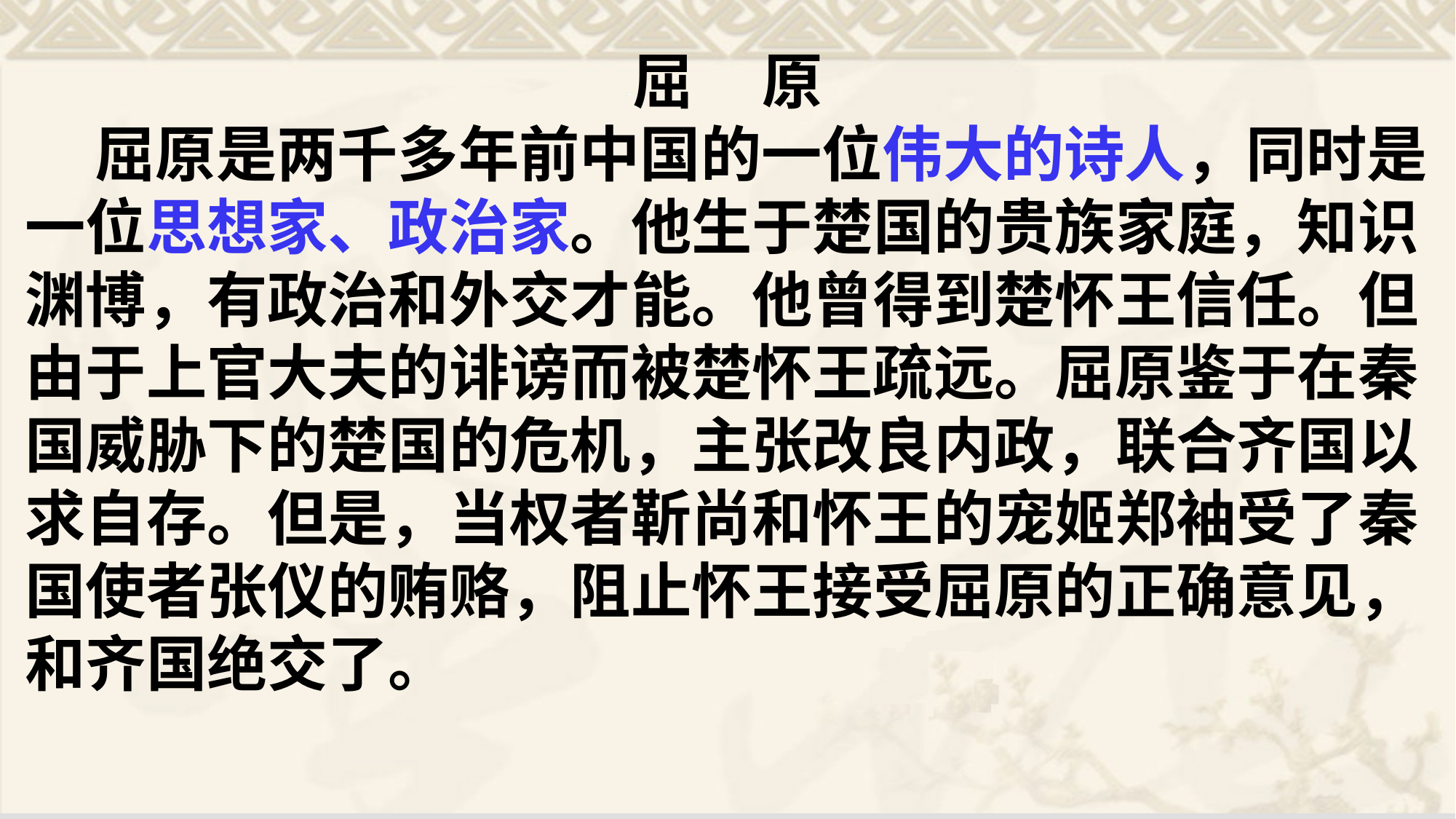

屈     原
    屈原是两千多年前中国的一位伟大的诗人，同时是一位思想家、政治家。他生于楚国的贵族家庭，知识渊博，有政治和外交才能。他曾得到楚怀王信任。但由于上官大夫的诽谤而被楚怀王疏远。屈原鉴于在秦国威胁下的楚国的危机，主张改良内政，联合齐国以求自存。但是，当权者靳尚和怀王的宠姬郑袖受了秦国使者张仪的贿赂，阻止怀王接受屈原的正确意见，和齐国绝交了。